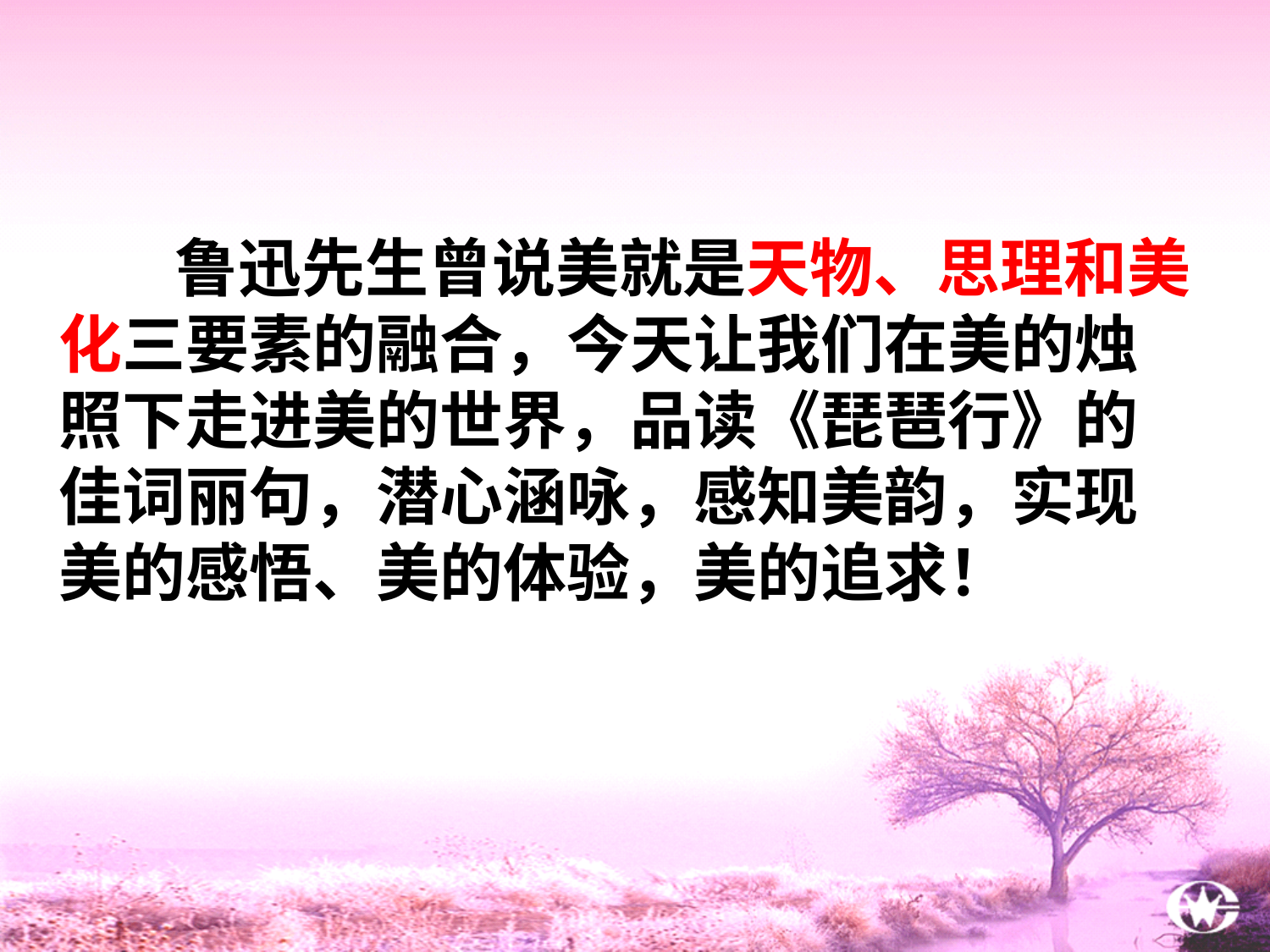

鲁迅先生曾说美就是天物、思理和美化三要素的融合，今天让我们在美的烛照下走进美的世界，品读《琵琶行》的佳词丽句，潜心涵咏，感知美韵，实现美的感悟、美的体验，美的追求！